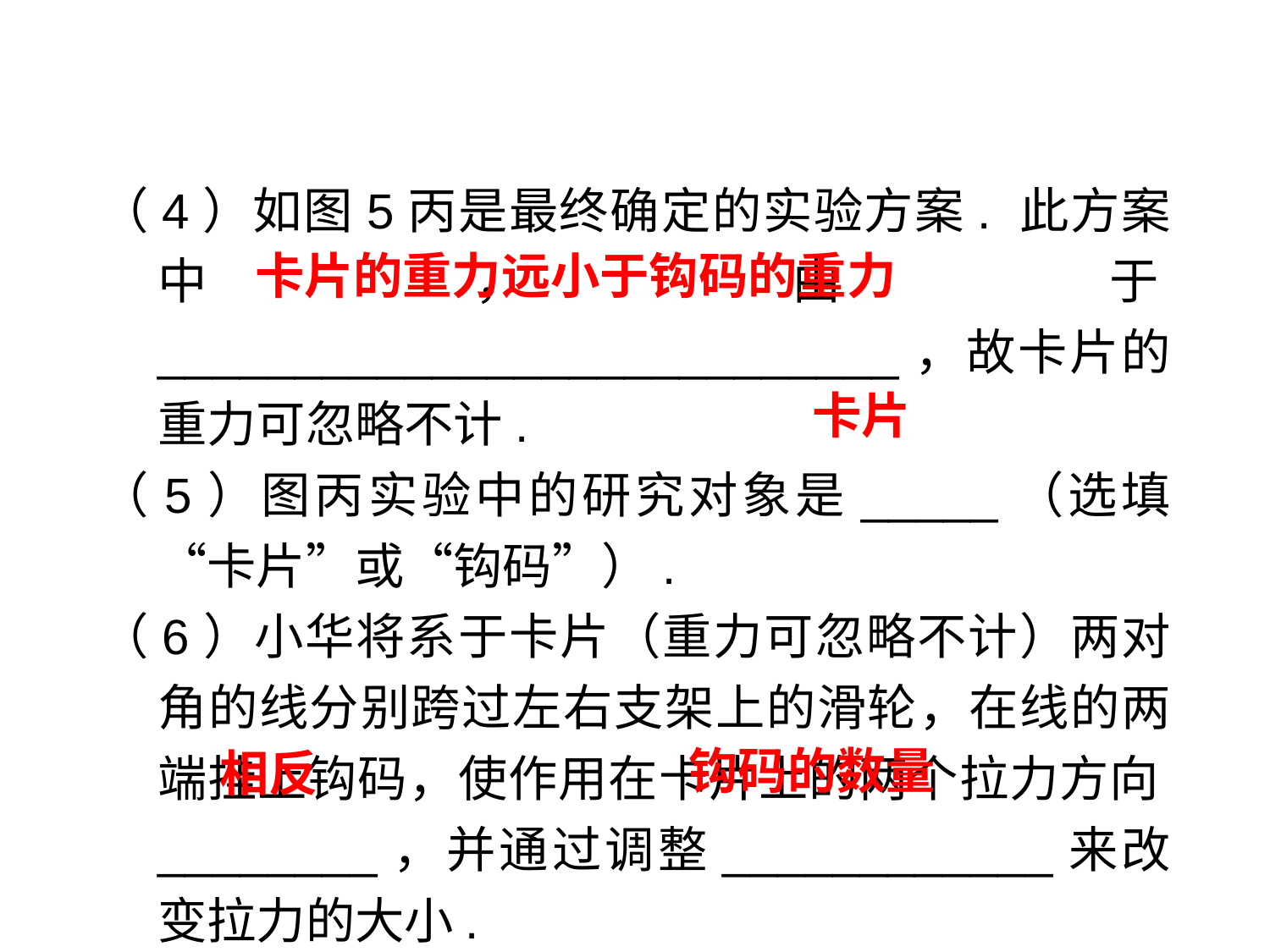

（4）如图5丙是最终确定的实验方案. 此方案中，由于___________________________，故卡片的重力可忽略不计.
（5）图丙实验中的研究对象是_____（选填“卡片”或“钩码”）.
（6）小华将系于卡片（重力可忽略不计）两对角的线分别跨过左右支架上的滑轮，在线的两端挂上钩码，使作用在卡片上的两个拉力方向________，并通过调整____________来改变拉力的大小.
卡片的重力远小于钩码的重力
卡片
钩码的数量
相反